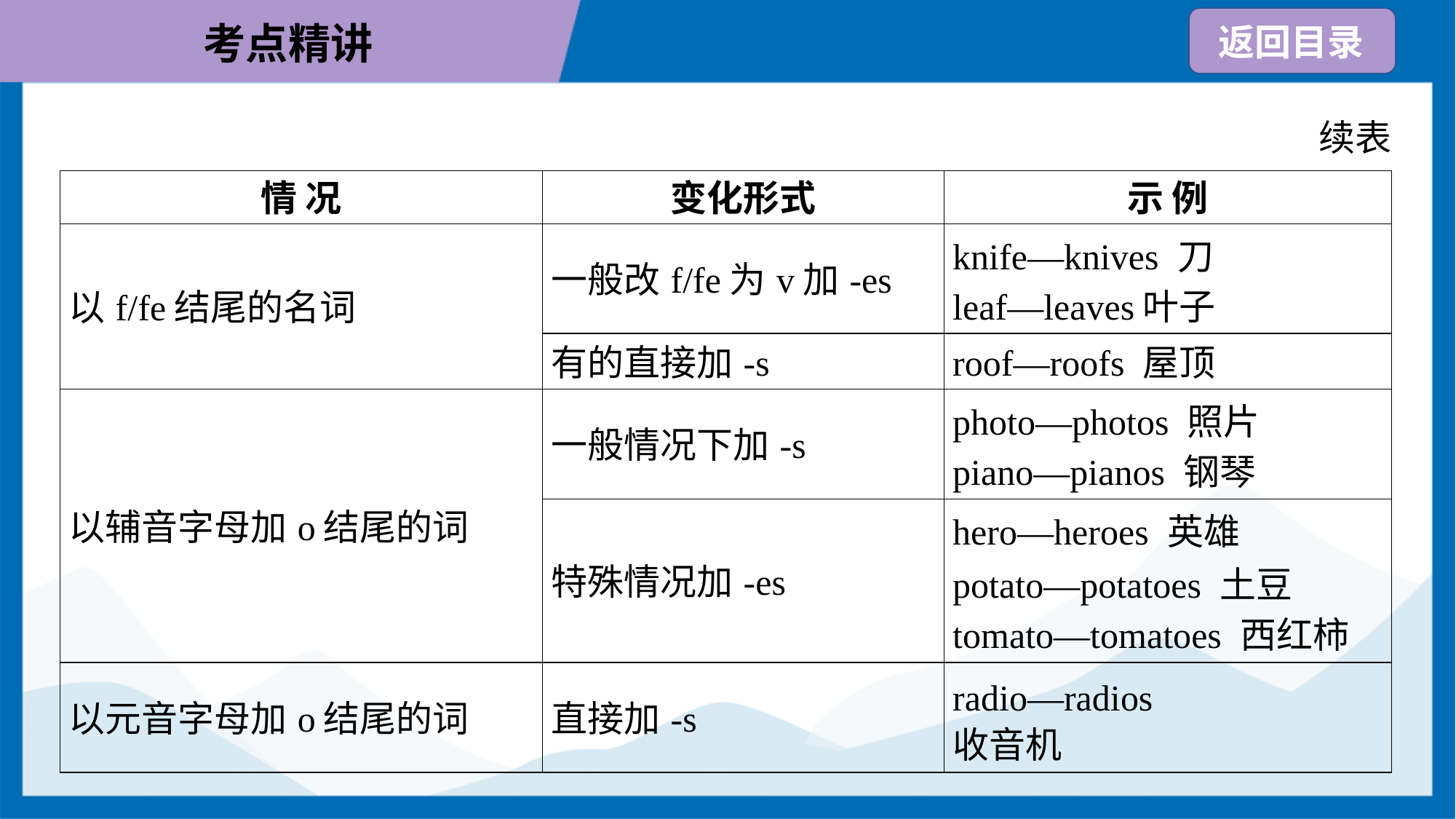

续表
| 情 况 | 变化形式 | 示 例 |
| --- | --- | --- |
| 以f/fe结尾的名词 | 一般改f/fe为v加-es | knife—knives 刀 leaf—leaves叶子 |
|  | 有的直接加-s | roof—roofs 屋顶 |
| 以辅音字母加o结尾的词 | 一般情况下加-s | photo—photos 照片 piano—pianos 钢琴 |
|  | 特殊情况加-es | hero—heroes 英雄 potato—potatoes 土豆 tomato—tomatoes 西红柿 |
| 以元音字母加o结尾的词 | 直接加-s | radio—radios 收音机 |